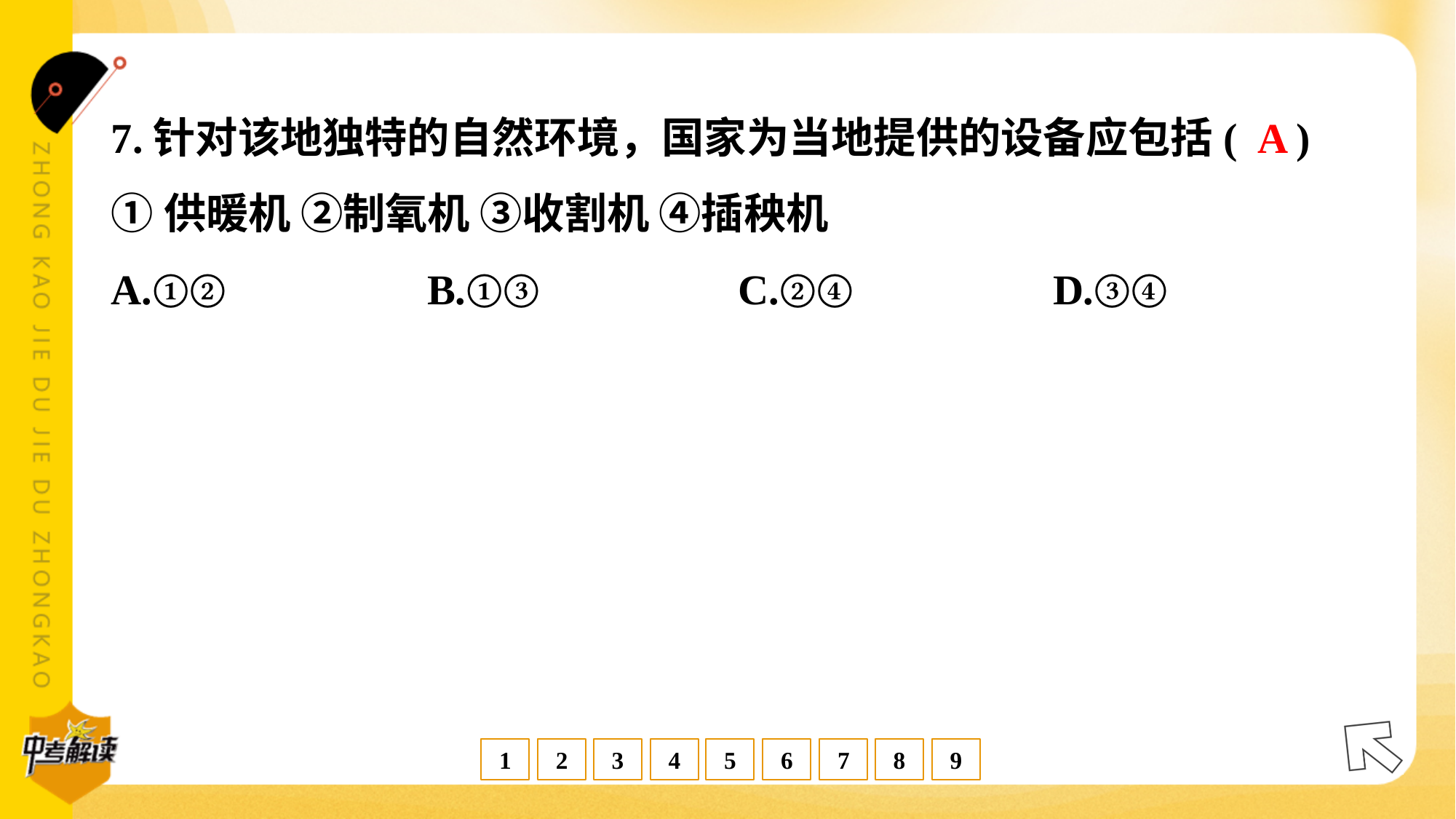

A
7.针对该地独特的自然环境，国家为当地提供的设备应包括(     )
①供暖机 ②制氧机 ③收割机 ④插秧机
A.①②	B.①③	C.②④	D.③④